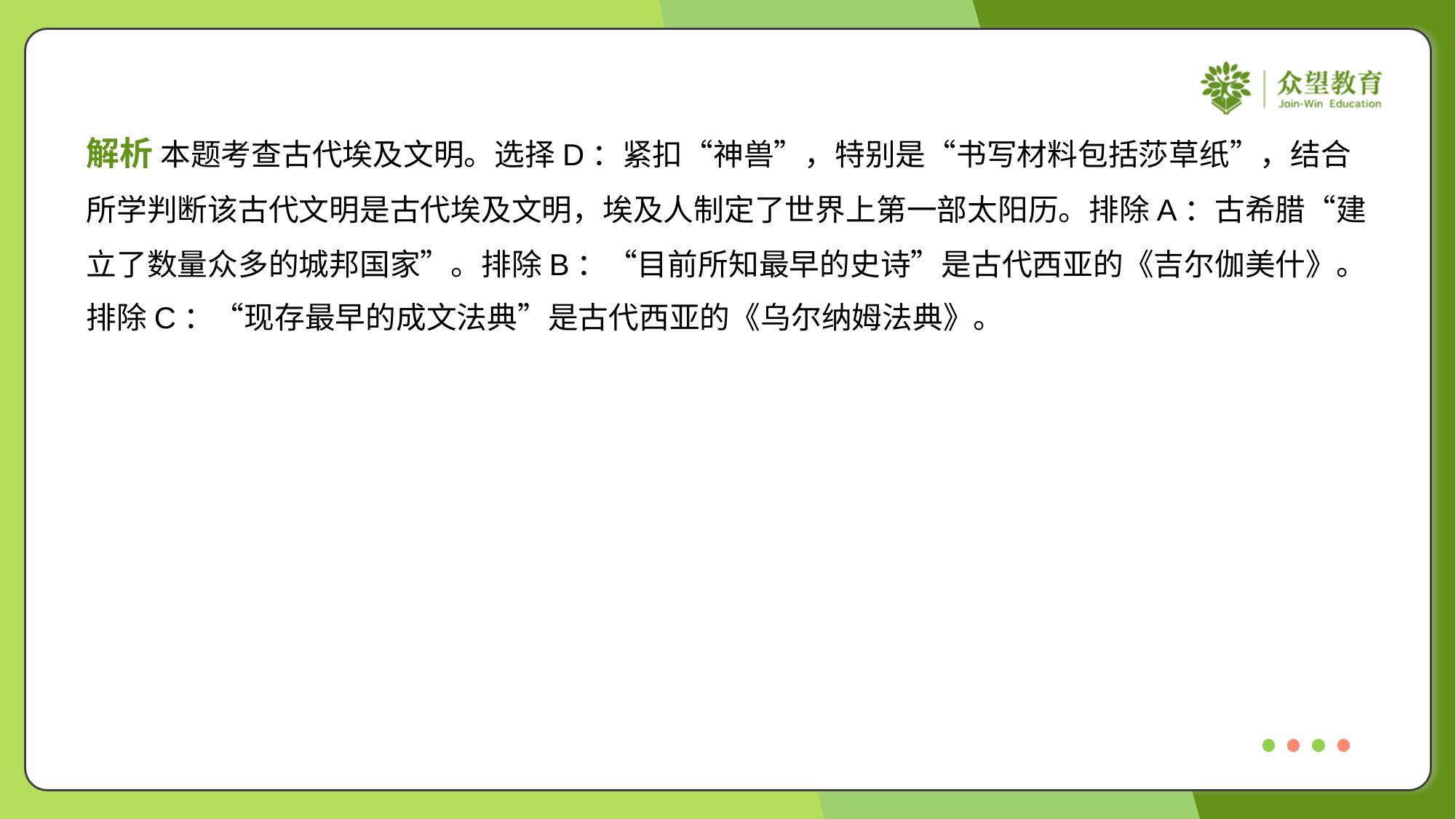

解析 本题考查古代埃及文明。选择D：紧扣“神兽”，特别是“书写材料包括莎草纸”，结合
所学判断该古代文明是古代埃及文明，埃及人制定了世界上第一部太阳历。排除A：古希腊“建
立了数量众多的城邦国家”。排除B：“目前所知最早的史诗”是古代西亚的《吉尔伽美什》。
排除C：“现存最早的成文法典”是古代西亚的《乌尔纳姆法典》。